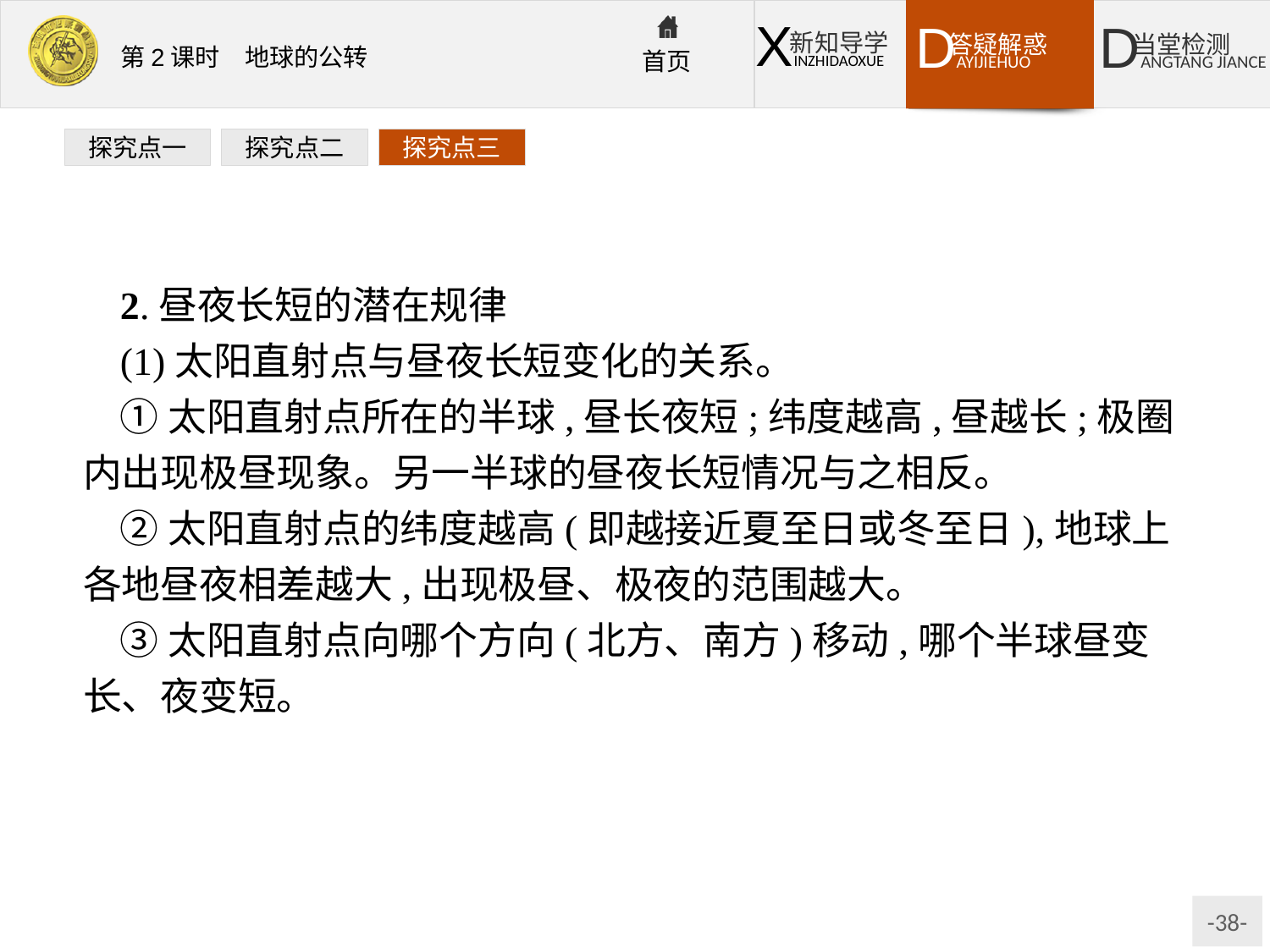

探究点一
探究点二
探究点三
2.昼夜长短的潜在规律
(1)太阳直射点与昼夜长短变化的关系。
①太阳直射点所在的半球,昼长夜短;纬度越高,昼越长;极圈内出现极昼现象。另一半球的昼夜长短情况与之相反。
②太阳直射点的纬度越高(即越接近夏至日或冬至日),地球上各地昼夜相差越大,出现极昼、极夜的范围越大。
③太阳直射点向哪个方向(北方、南方)移动,哪个半球昼变长、夜变短。